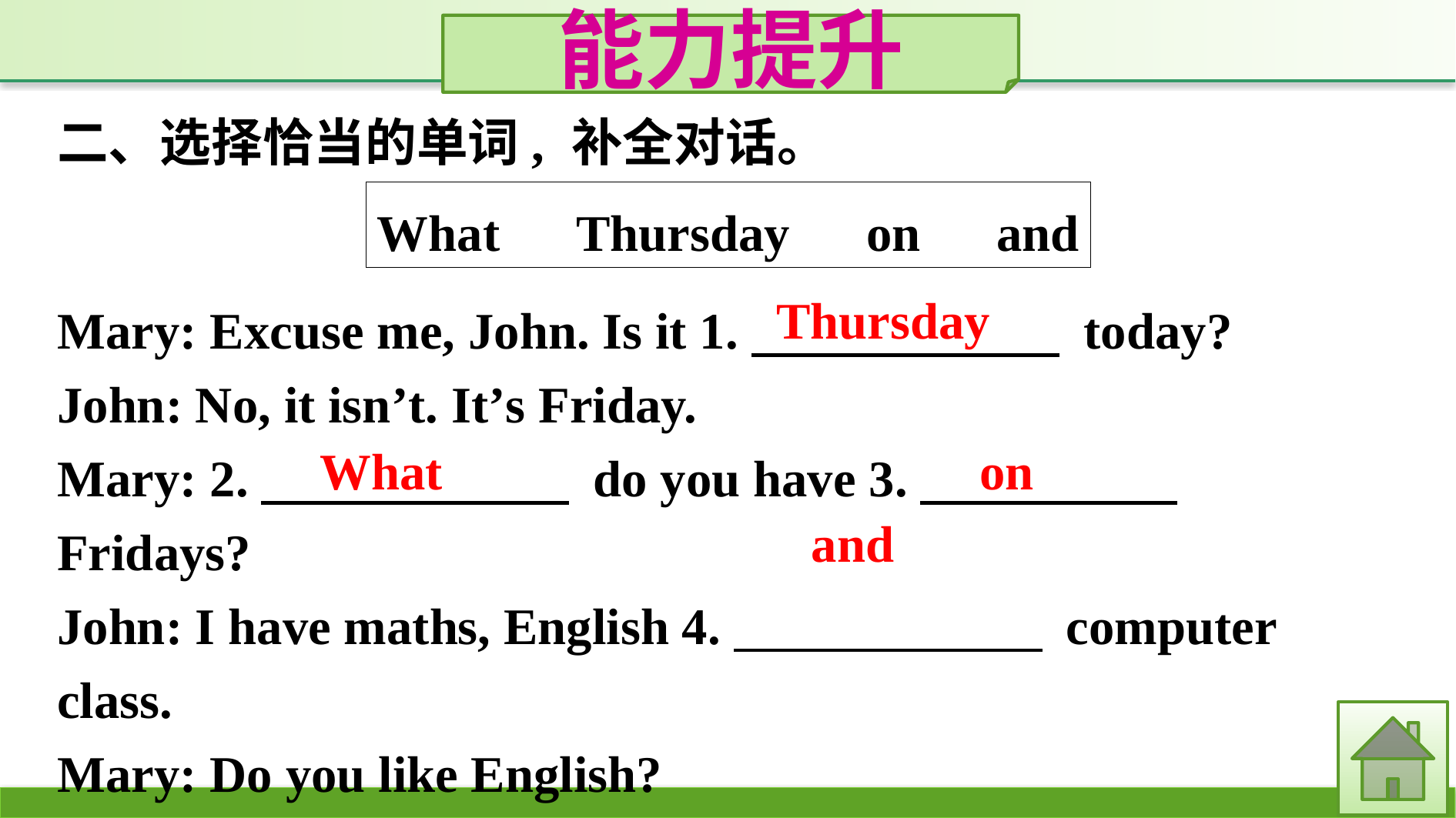

能力提升
二、选择恰当的单词, 补全对话。
What　Thursday　on　and
Mary: Excuse me, John. Is it 1.　　　　　　 today?
John: No, it isn’t. It’s Friday.
Mary: 2.　　　　　　 do you have 3.　　　　　 Fridays?
John: I have maths, English 4.　　　　　　 computer class.
Mary: Do you like English?
John: Yes, I do.
Thursday
What
on
and